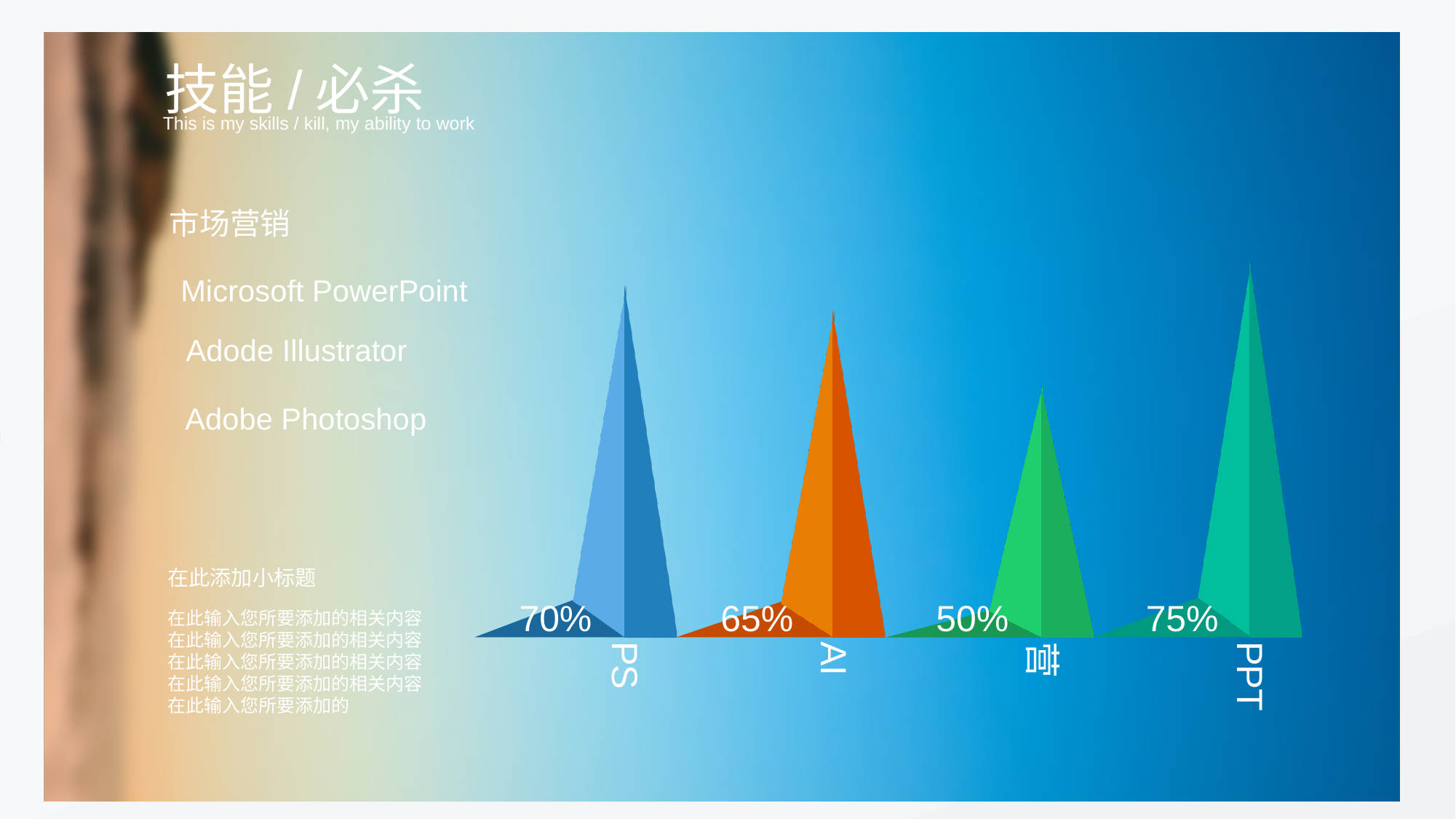

技能/必杀
This is my skills / kill, my ability to work

### Chart

| Category | 熟练度 |
|---|---|
| PS | 70.0 |
| AI | 65.0 |
| 营 | 50.0 |
| PPT | 75.0 |
市场营销
Microsoft PowerPoint
Adode Illustrator
Adobe Photoshop
在此添加小标题
75%
50%
70%
65%

在此输入您所要添加的相关内容在此输入您所要添加的相关内容在此输入您所要添加的相关内容在此输入您所要添加的相关内容在此输入您所要添加的